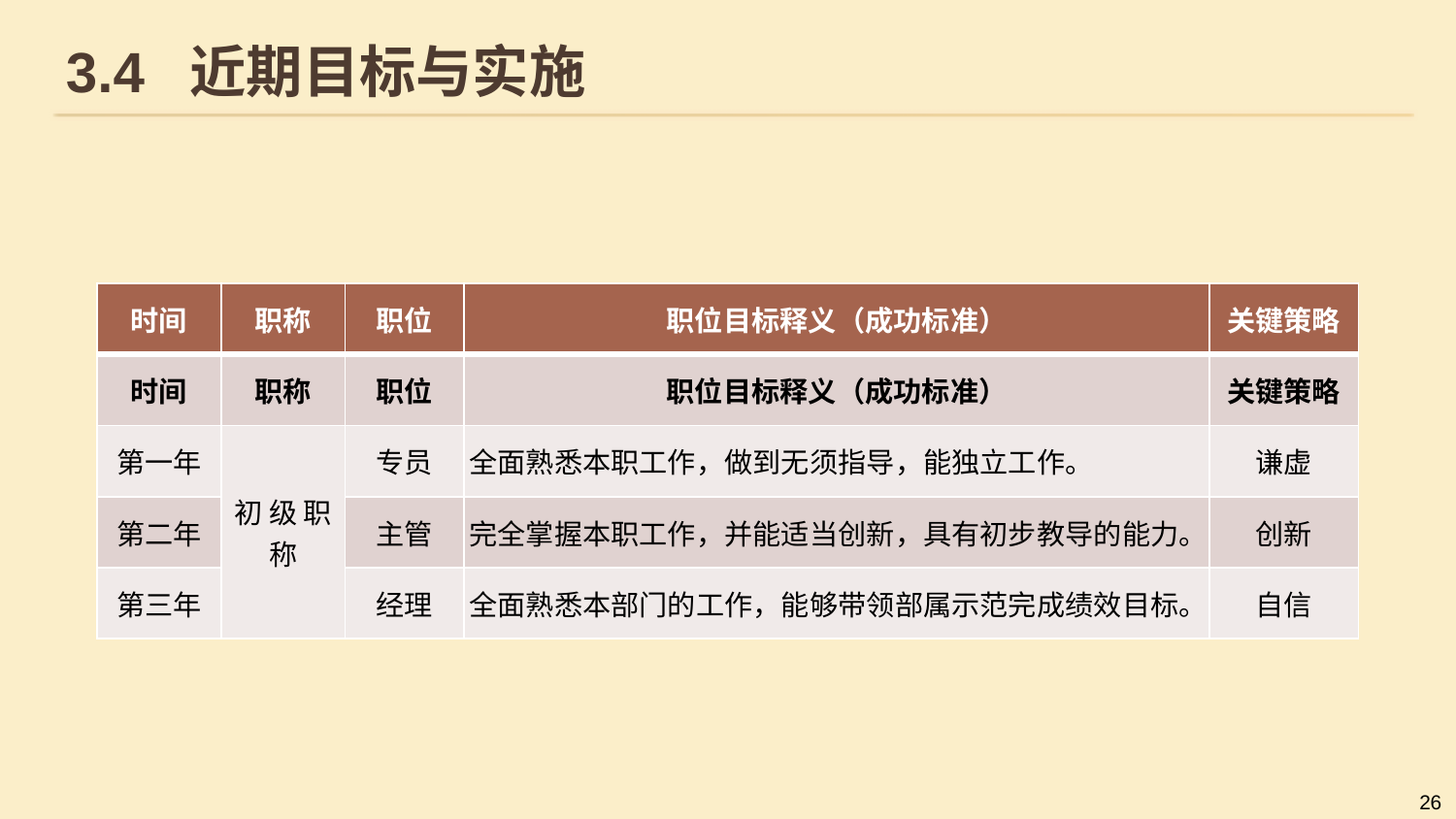

# 3.4  近期目标与实施
| 时间 | 职称 | 职位 | 职位目标释义（成功标准） | 关键策略 |
| --- | --- | --- | --- | --- |
| 时间 | 职称 | 职位 | 职位目标释义（成功标准） | 关键策略 |
| 第一年 | 初 级 职 称 | 专员 | 全面熟悉本职工作，做到无须指导，能独立工作。 | 谦虚 |
| 第二年 |  | 主管 | 完全掌握本职工作，并能适当创新，具有初步教导的能力。 | 创新 |
| 第三年 |  | 经理 | 全面熟悉本部门的工作，能够带领部属示范完成绩效目标。 | 自信 |
26